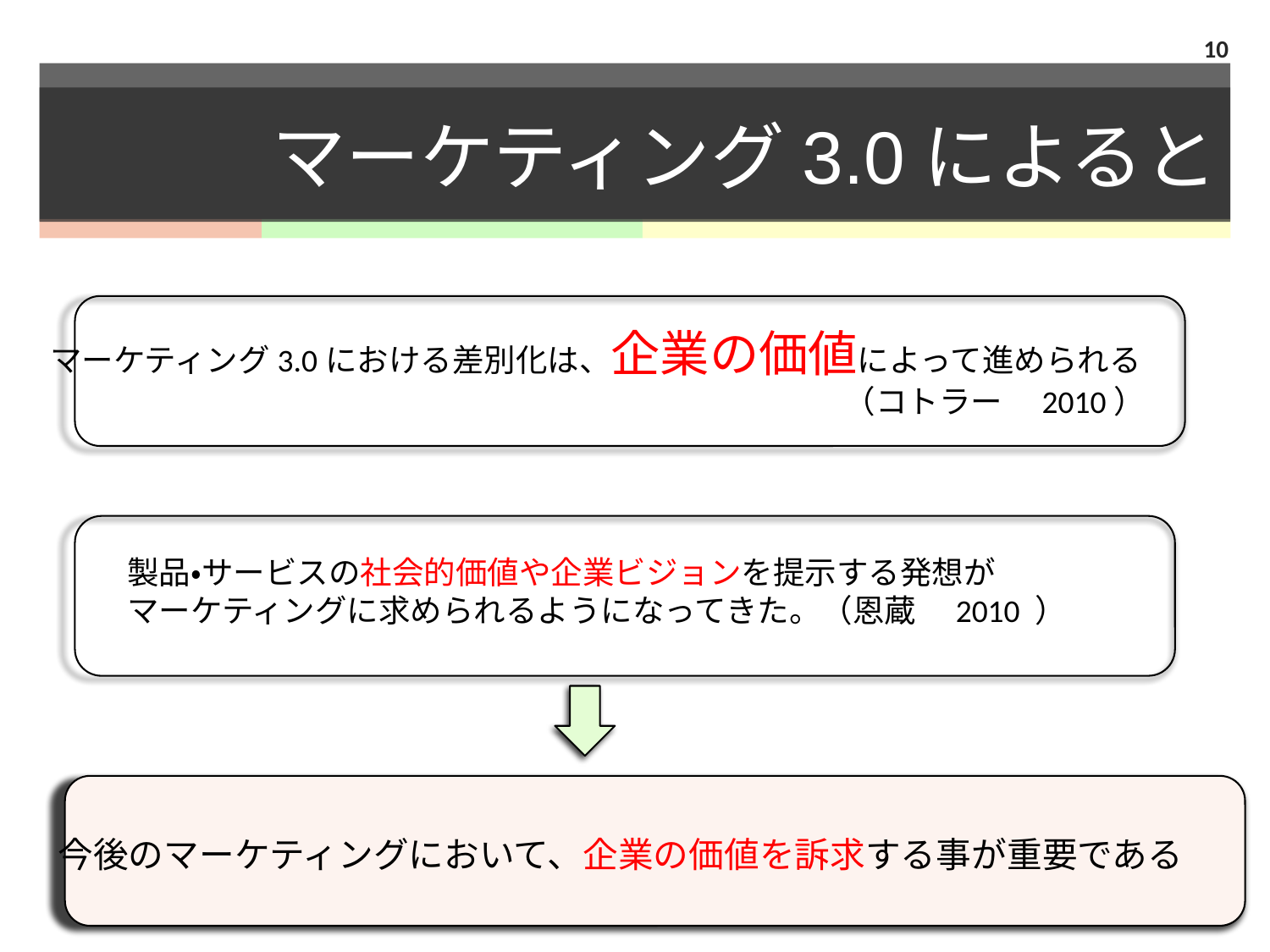

10
# マーケティング3.0によると

マーケティング3.0における差別化は、企業の価値によって進められる
　　　　　　　　　　　　　　　　　　　　　　　　　（コトラー　2010）

製品・サービスの社会的価値や企業ビジョンを提示する発想が
マーケティングに求められるようになってきた。（恩蔵　2010 ）

今後のマーケティングにおいて、企業の価値を訴求する事が重要である